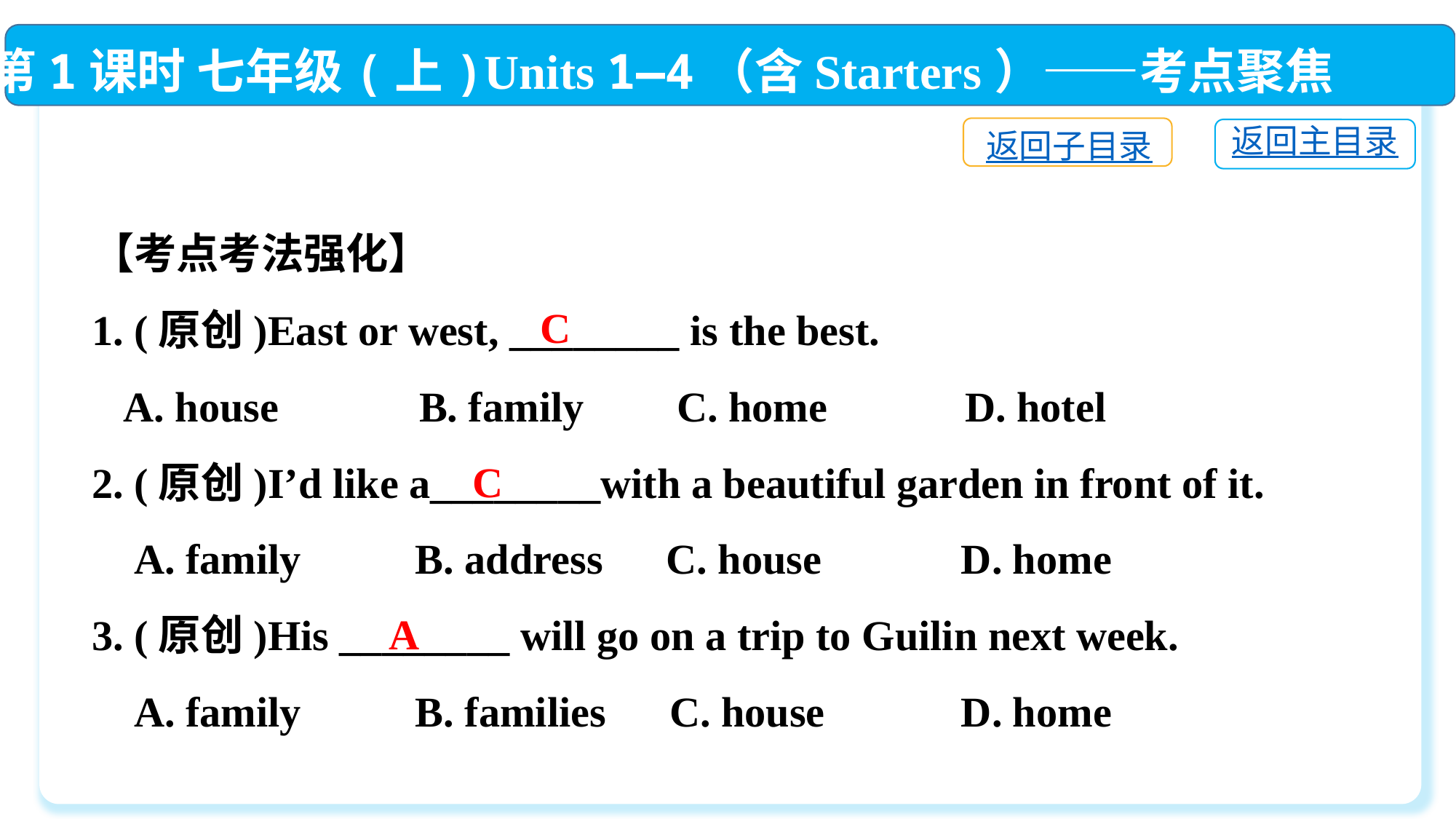

第1课时 七年级(上)Units 1—4（含Starters）——考点聚焦

返回子目录
返回主目录
【考点考法强化】
1. (原创)East or west, ________ is the best.
   A. house　	B. family　	   C. home　	D. hotel
2. (原创)I’d like a________with a beautiful garden in front of it.
    A. family	          B. address      C. house	          D. home
3. (原创)His ________ will go on a trip to Guilin next week.
    A. family	          B. families      C. house	          D. home

C
C
A